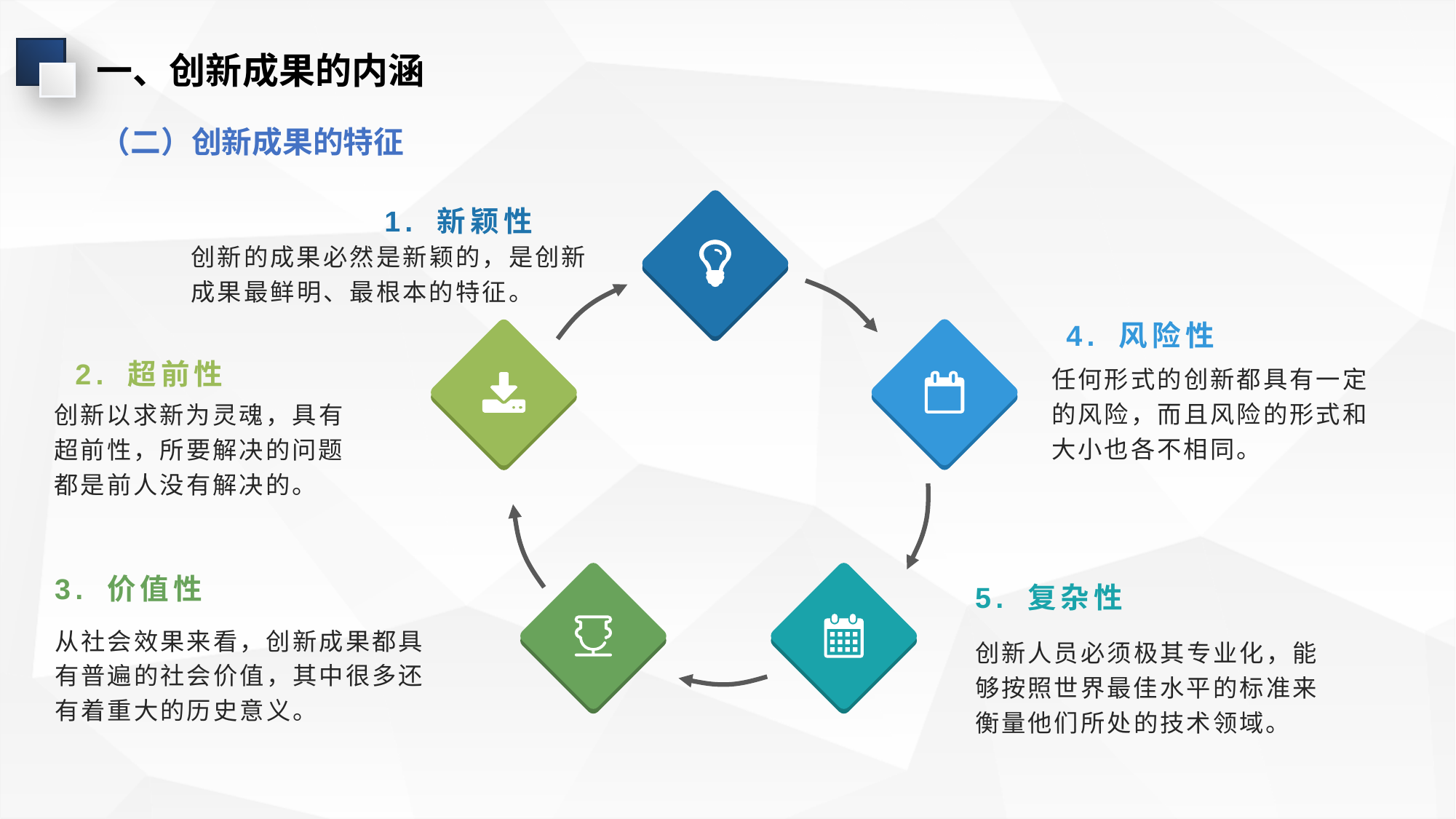

一、创新成果的内涵
（二）创新成果的特征

1. 新颖性

创新的成果必然是新颖的，是创新成果最鲜明、最根本的特征。

4. 风险性

2. 超前性
任何形式的创新都具有一定的风险，而且风险的形式和大小也各不相同。

创新以求新为灵魂，具有超前性，所要解决的问题都是前人没有解决的。

3. 价值性
5. 复杂性

从社会效果来看，创新成果都具有普遍的社会价值，其中很多还有着重大的历史意义。
创新人员必须极其专业化，能够按照世界最佳水平的标准来衡量他们所处的技术领域。